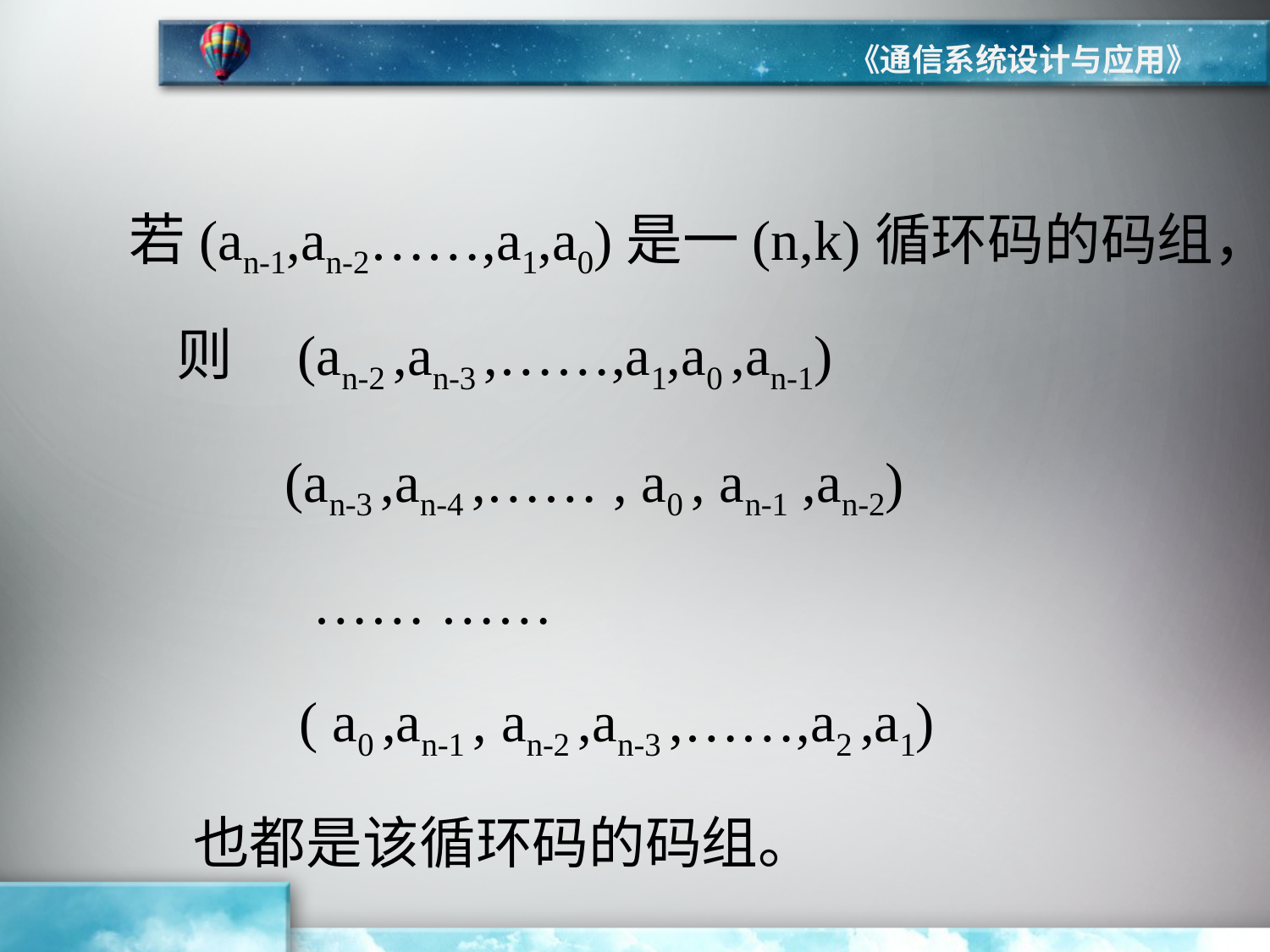

《通信系统设计与应用》
若(an-1,an-2……,a1,a0)是一(n,k)循环码的码组，则    (an-2 ,an-3 ,……,a1,a0 ,an-1)
           (an-3 ,an-4 ,…… , a0 , an-1 ,an-2)
             …… ……
            ( a0 ,an-1 , an-2 ,an-3 ,……,a2 ,a1)
    也都是该循环码的码组。